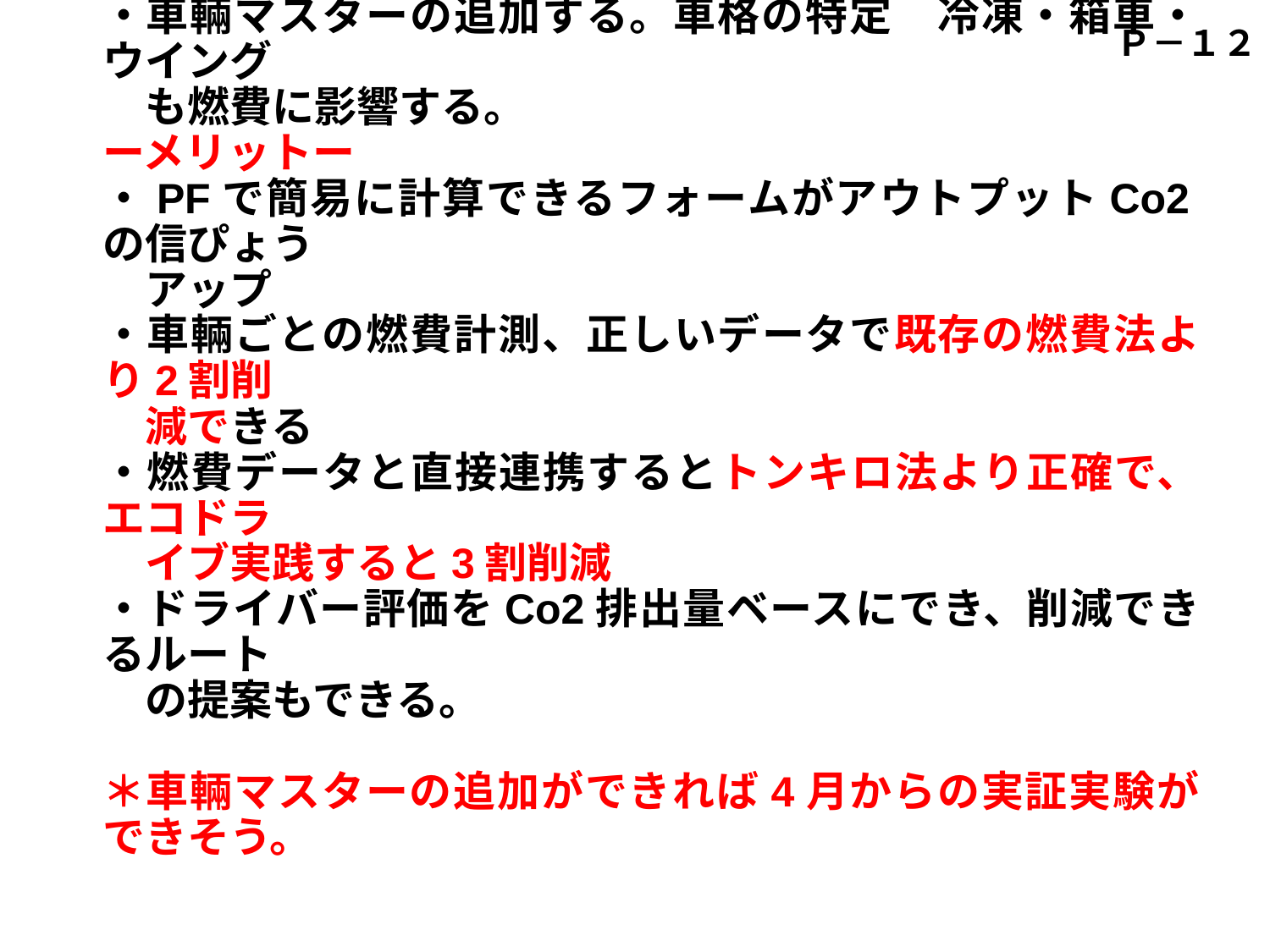

Ｐ－１２
　「動態管理PFによるCo2排出量算出の仕組み化」

・位置情報（GPS）を地図にアップ、走行距離を算出
・車輛マスターの追加する。車格の特定　冷凍・箱車・ウイング
　も燃費に影響する。
ーメリットー
・PFで簡易に計算できるフォームがアウトプットCo2の信ぴょう
　アップ
・車輛ごとの燃費計測、正しいデータで既存の燃費法より2割削
　減できる
・燃費データと直接連携するとトンキロ法より正確で、エコドラ
　イブ実践すると3割削減
・ドライバー評価をCo2排出量ベースにでき、削減できるルート
　の提案もできる。

＊車輛マスターの追加ができれば4月からの実証実験ができそう。